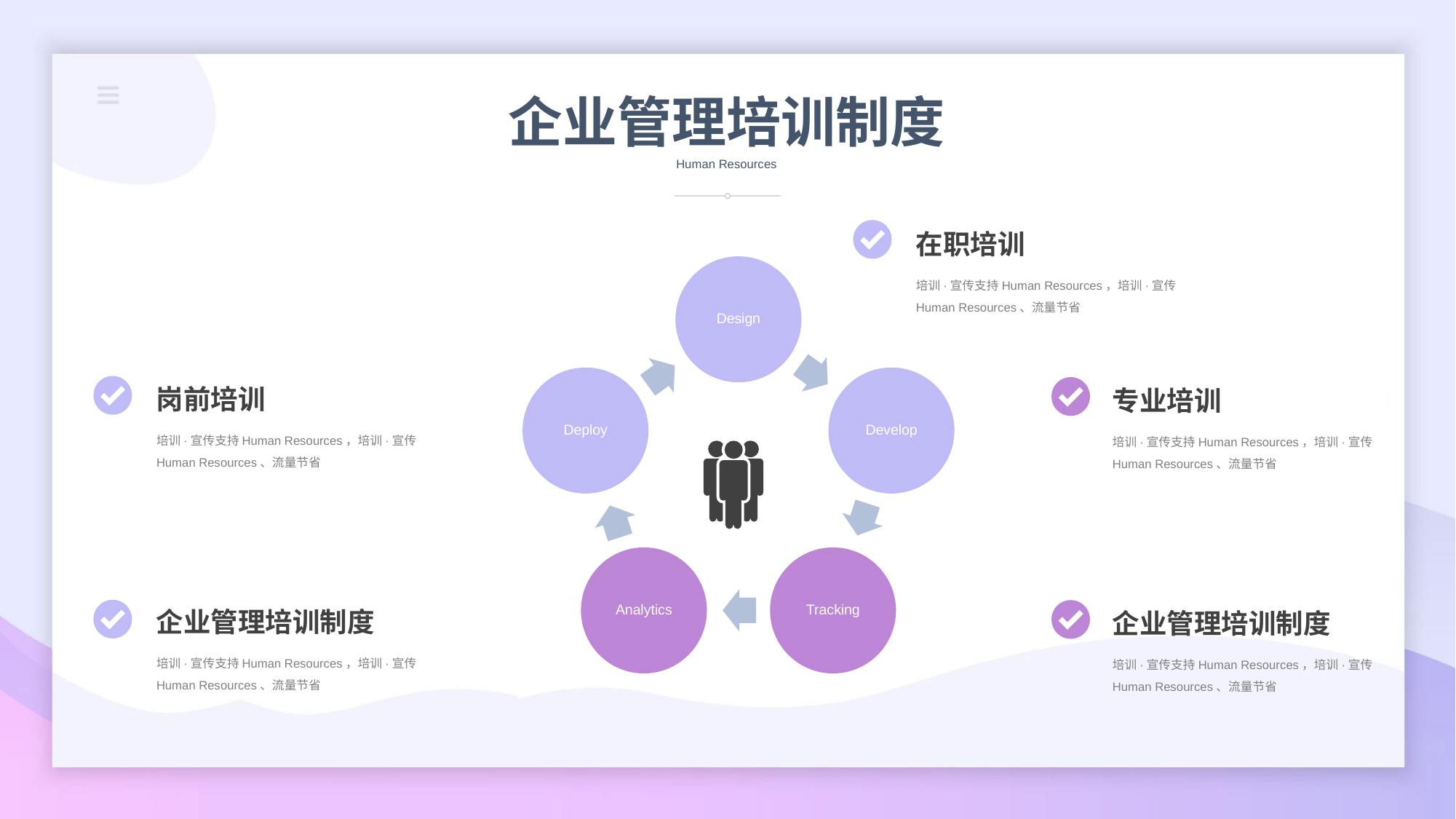

企业管理培训制度
Human Resources

在职培训
Design
培训·宣传支持Human Resources，培训·宣传Human Resources、流量节省

Deploy
Develop

岗前培训

专业培训
培训·宣传支持Human Resources，培训·宣传Human Resources、流量节省
培训·宣传支持Human Resources，培训·宣传Human Resources、流量节省

Analytics
Tracking

企业管理培训制度

企业管理培训制度
培训·宣传支持Human Resources，培训·宣传Human Resources、流量节省
培训·宣传支持Human Resources，培训·宣传Human Resources、流量节省